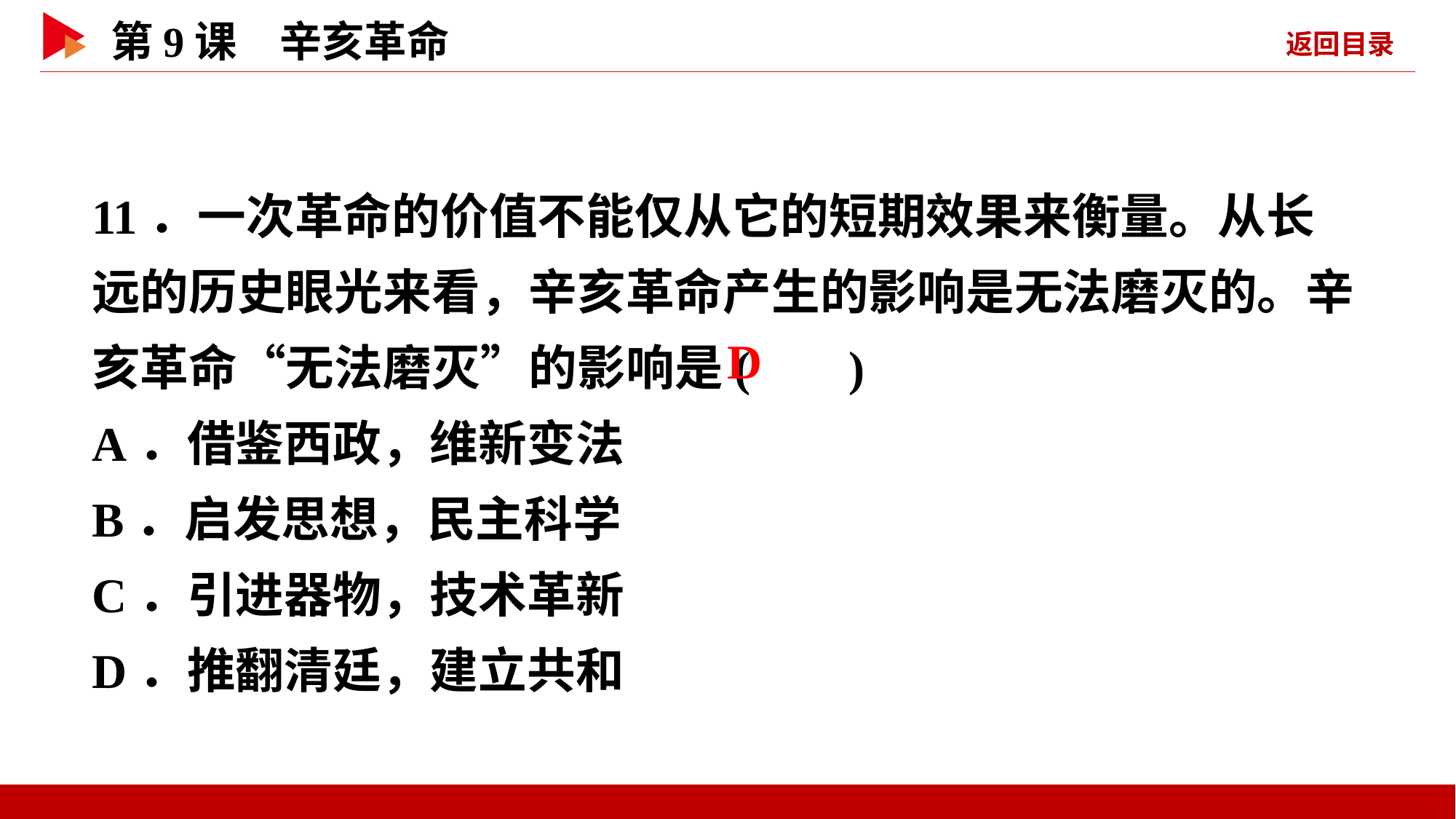

11．一次革命的价值不能仅从它的短期效果来衡量。从长远的历史眼光来看，辛亥革命产生的影响是无法磨灭的。辛亥革命“无法磨灭”的影响是(        )
A．借鉴西政，维新变法
B．启发思想，民主科学
C．引进器物，技术革新
D．推翻清廷，建立共和
   D